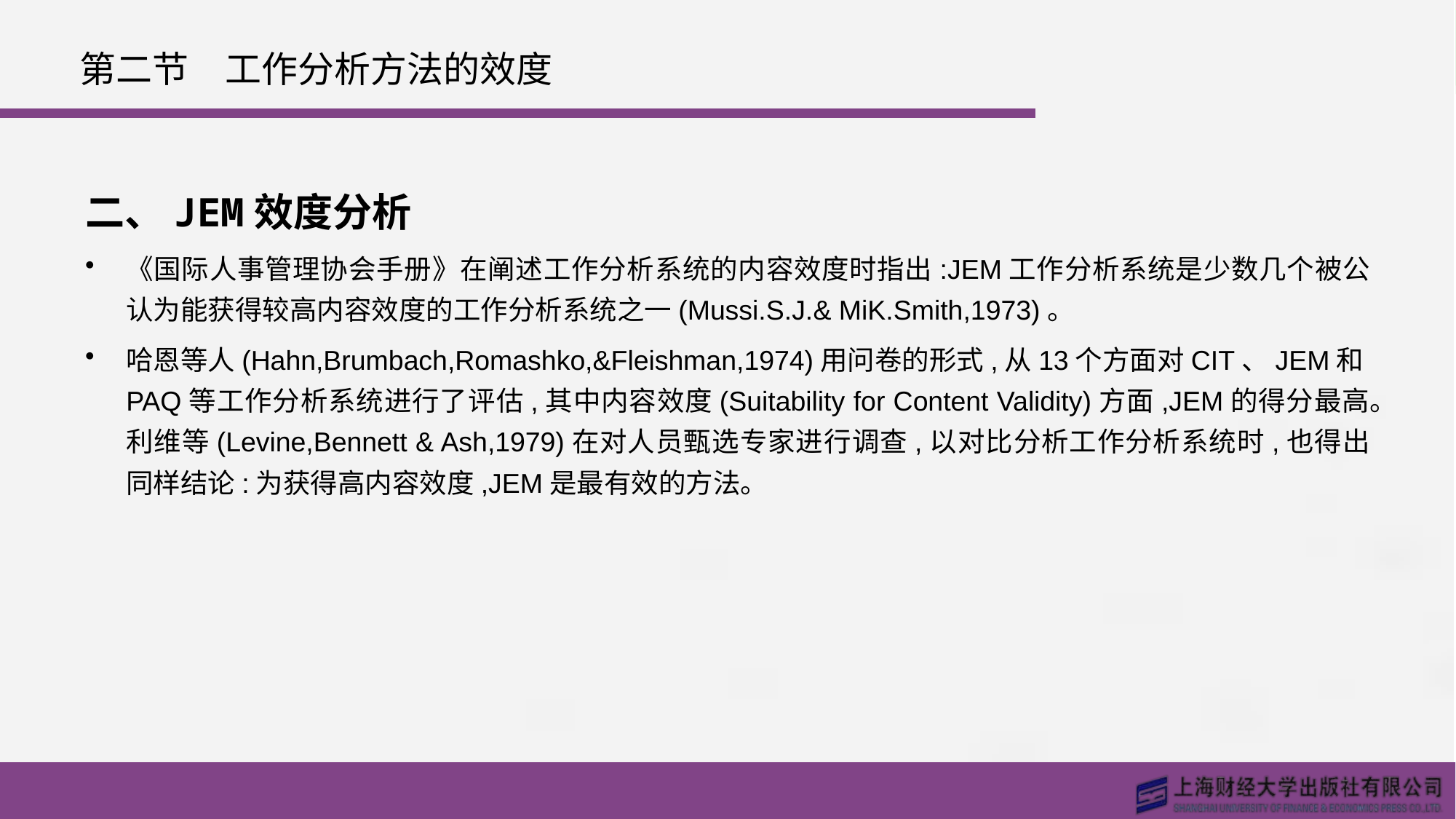

# 第二节　工作分析方法的效度
二、JEM效度分析
《国际人事管理协会手册》在阐述工作分析系统的内容效度时指出:JEM工作分析系统是少数几个被公认为能获得较高内容效度的工作分析系统之一(Mussi.S.J.& MiK.Smith,1973)。
哈恩等人(Hahn,Brumbach,Romashko,&Fleishman,1974)用问卷的形式,从13个方面对CIT、JEM和PAQ等工作分析系统进行了评估,其中内容效度(Suitability for Content Validity)方面,JEM的得分最高。利维等(Levine,Bennett & Ash,1979)在对人员甄选专家进行调查,以对比分析工作分析系统时,也得出同样结论:为获得高内容效度,JEM是最有效的方法。